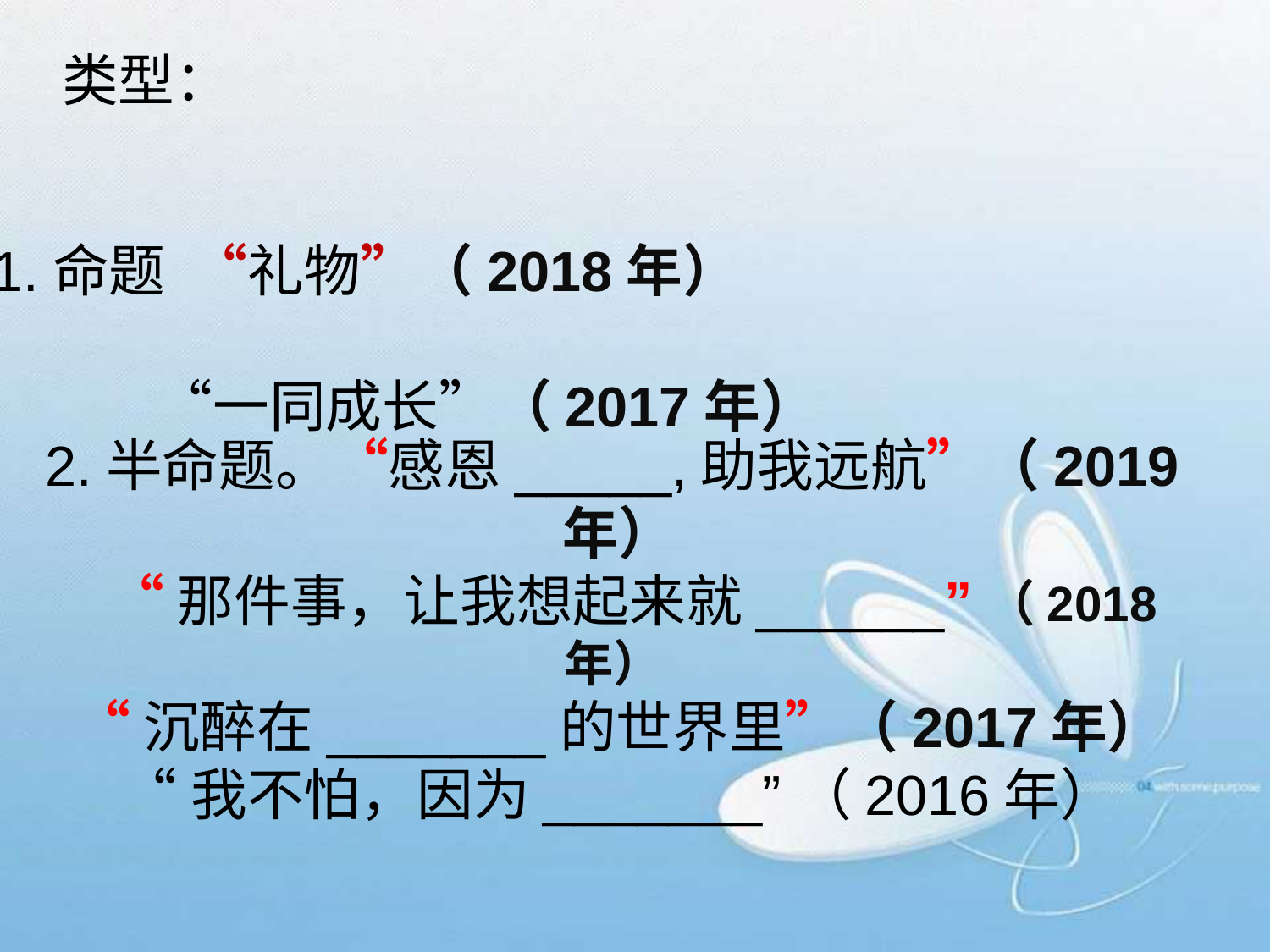

类型：
# 1.命题  “礼物”（2018年） “一同成长”（2017年）
2.半命题。“感恩_____,助我远航”（2019年）
   “那件事，让我想起来就______”（2018年）
“沉醉在_______的世界里”（2017年）
“我不怕，因为_______”（2016年）